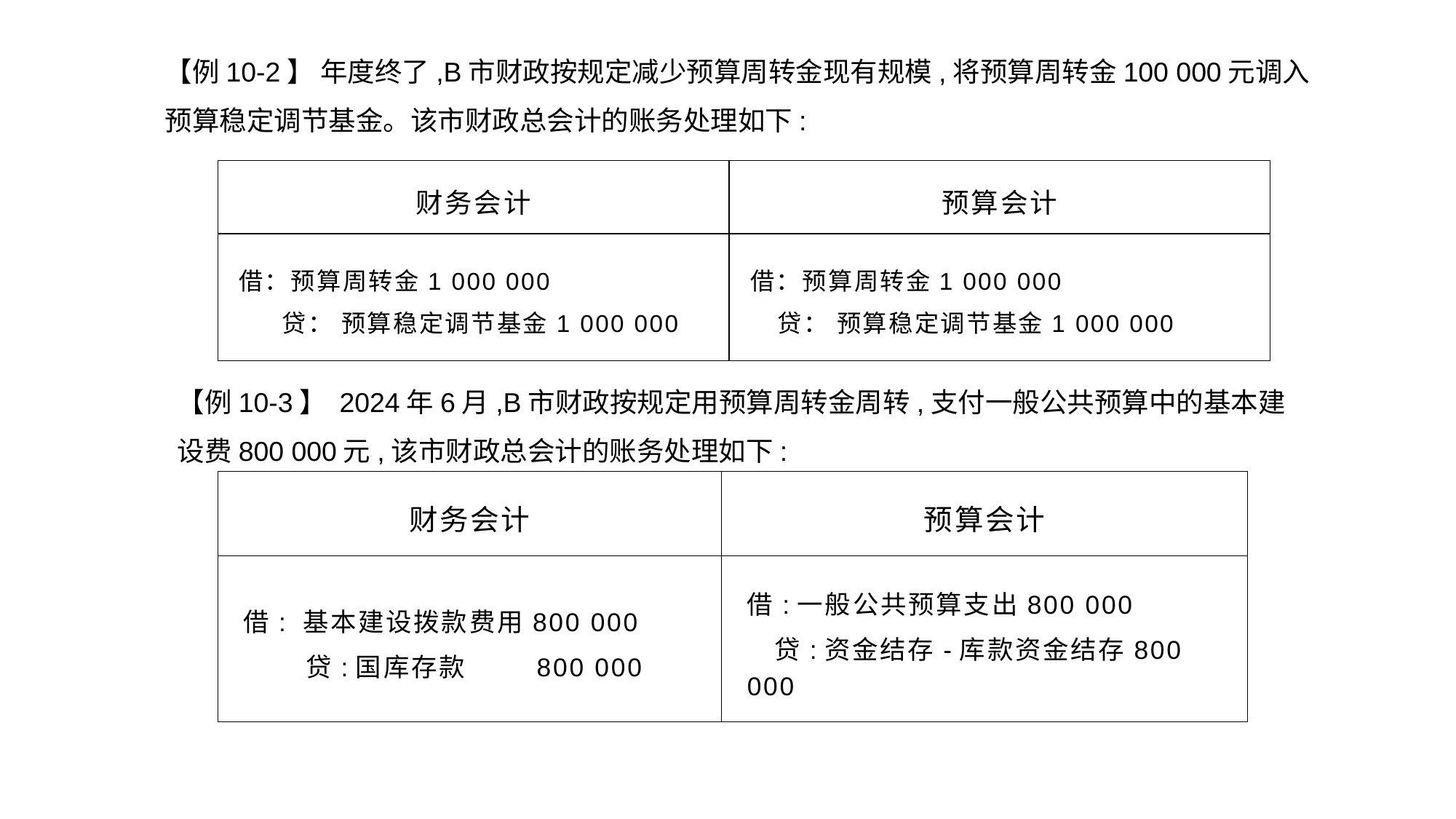

【例10-2】 年度终了,B市财政按规定减少预算周转金现有规模,将预算周转金100 000元调入预算稳定调节基金。该市财政总会计的账务处理如下:

| 财务会计 | 预算会计 |
| --- | --- |
| 借：预算周转金1 000 000 贷： 预算稳定调节基金1 000 000 | 借：预算周转金1 000 000 贷： 预算稳定调节基金1 000 000 |
【例10-3】 2024年6月,B市财政按规定用预算周转金周转,支付一般公共预算中的基本建设费800 000元,该市财政总会计的账务处理如下:
| 财务会计 | 预算会计 |
| --- | --- |
| 借: 基本建设拨款费用800 000 贷:国库存款 800 000 | 借:一般公共预算支出800 000 贷:资金结存-库款资金结存800 000 |